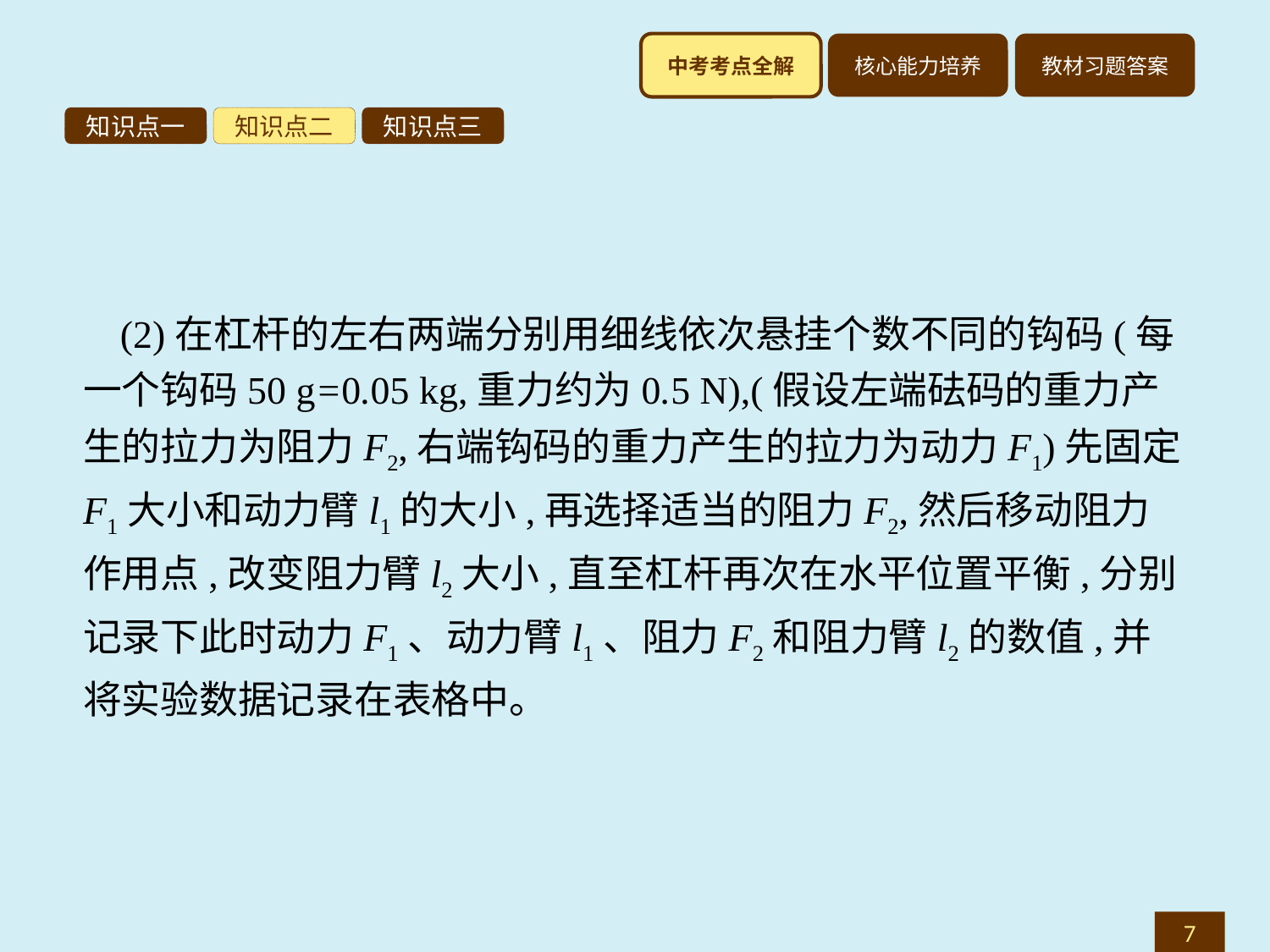

知识点一
知识点二
知识点三
(2)在杠杆的左右两端分别用细线依次悬挂个数不同的钩码(每一个钩码50 g=0.05 kg,重力约为0.5 N),(假设左端砝码的重力产生的拉力为阻力F2,右端钩码的重力产生的拉力为动力F1)先固定F1大小和动力臂l1的大小,再选择适当的阻力F2,然后移动阻力作用点,改变阻力臂l2大小,直至杠杆再次在水平位置平衡,分别记录下此时动力F1、动力臂l1、阻力F2和阻力臂l2的数值,并将实验数据记录在表格中。